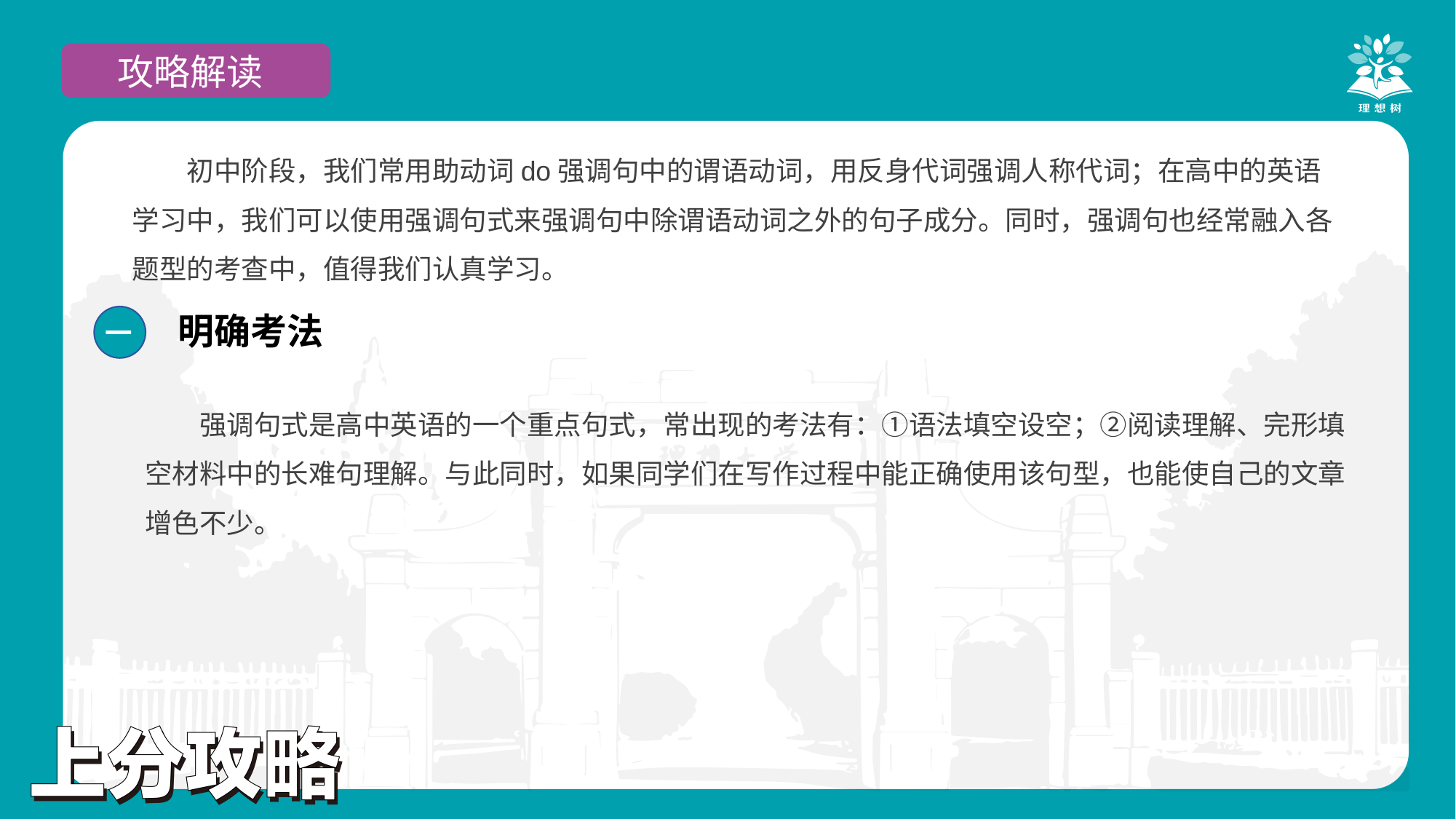

攻略解读
初中阶段，我们常用助动词do强调句中的谓语动词，用反身代词强调人称代词；在高中的英语学习中，我们可以使用强调句式来强调句中除谓语动词之外的句子成分。同时，强调句也经常融入各题型的考查中，值得我们认真学习。
明确考法

一
强调句式是高中英语的一个重点句式，常出现的考法有：①语法填空设空；②阅读理解、完形填空材料中的长难句理解。与此同时，如果同学们在写作过程中能正确使用该句型，也能使自己的文章增色不少。